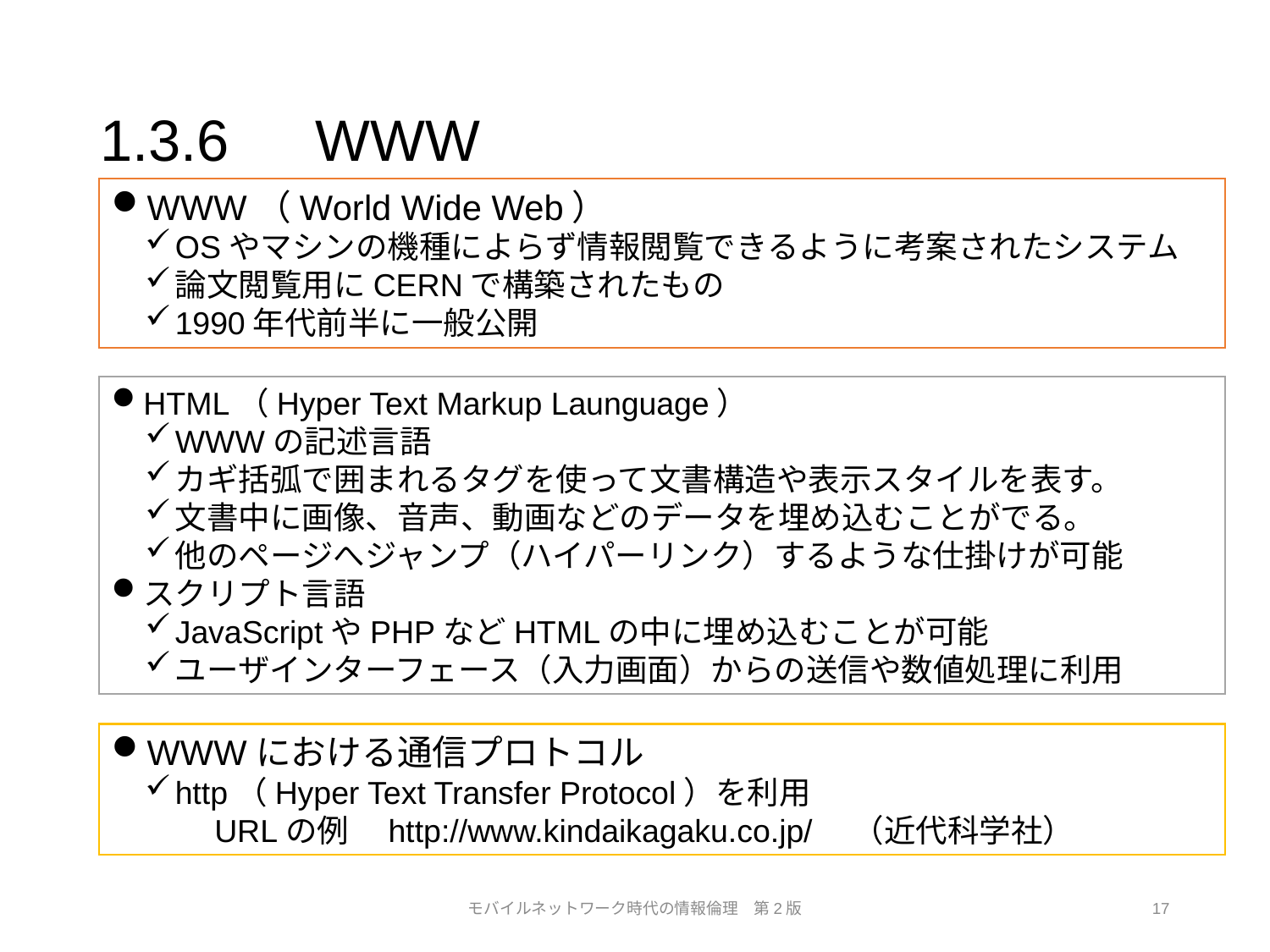

# 1.3.6　WWW
WWW（World Wide Web）
OSやマシンの機種によらず情報閲覧できるように考案されたシステム
論文閲覧用にCERNで構築されたもの
1990年代前半に一般公開
HTML（Hyper Text Markup Launguage）
WWWの記述言語
カギ括弧で囲まれるタグを使って文書構造や表示スタイルを表す。
文書中に画像、音声、動画などのデータを埋め込むことがでる。
他のページへジャンプ（ハイパーリンク）するような仕掛けが可能
スクリプト言語
JavaScriptやPHPなどHTMLの中に埋め込むことが可能
ユーザインターフェース（入力画面）からの送信や数値処理に利用
WWWにおける通信プロトコル
http（Hyper Text Transfer Protocol）を利用
　URLの例　http://www.kindaikagaku.co.jp/　（近代科学社）
モバイルネットワーク時代の情報倫理　第2版
17